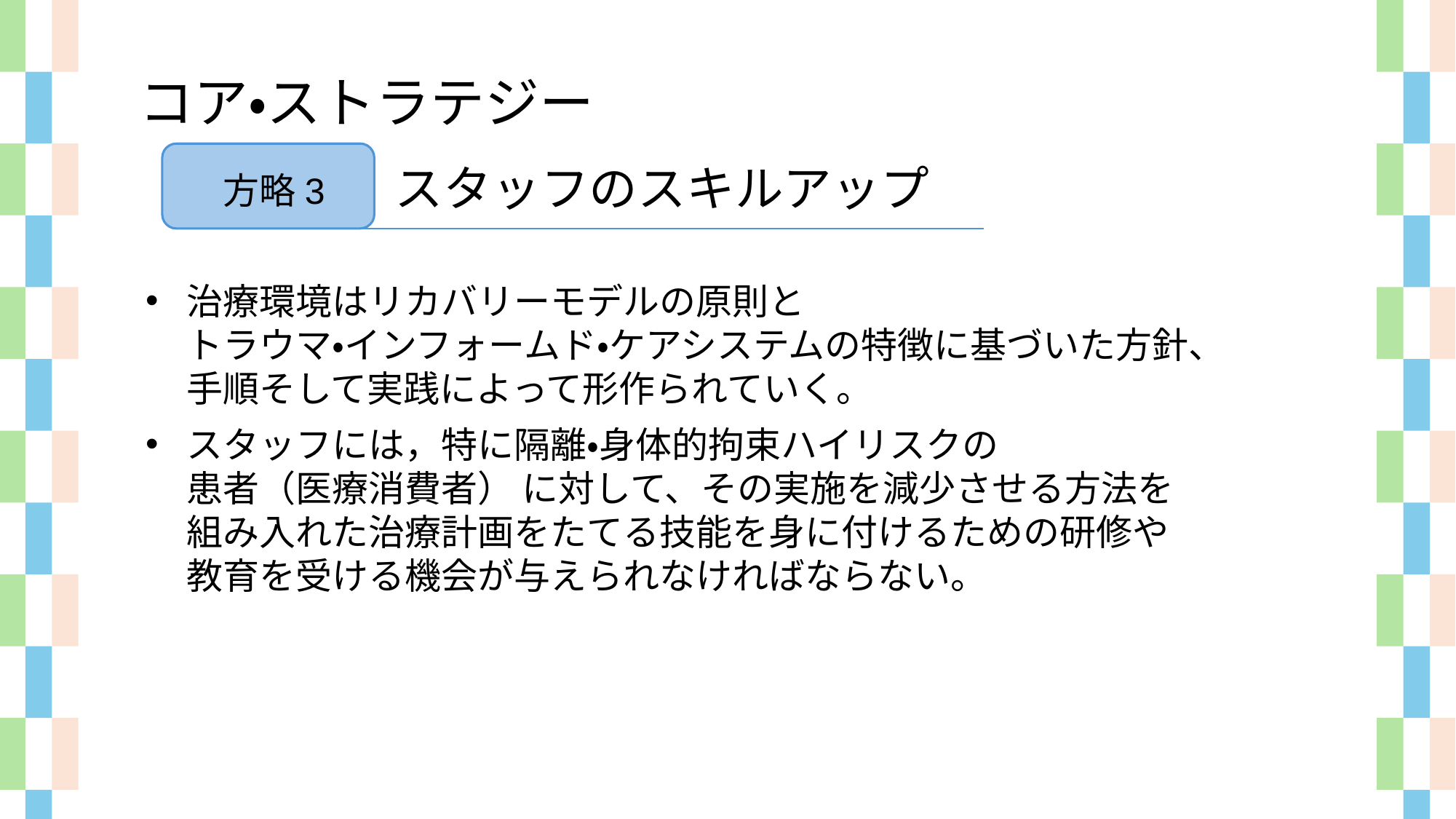

コア・ストラテジー

スタッフのスキルアップ
方略3
治療環境はリカバリーモデルの原則と
トラウマ・インフォームド・ケアシステムの特徴に基づいた方針、
手順そして実践によって形作られていく。
スタッフには，特に隔離・身体的拘束ハイリスクの
患者（医療消費者） に対して、その実施を減少させる方法を
組み入れた治療計画をたてる技能を身に付けるための研修や
教育を受ける機会が与えられなければならない。